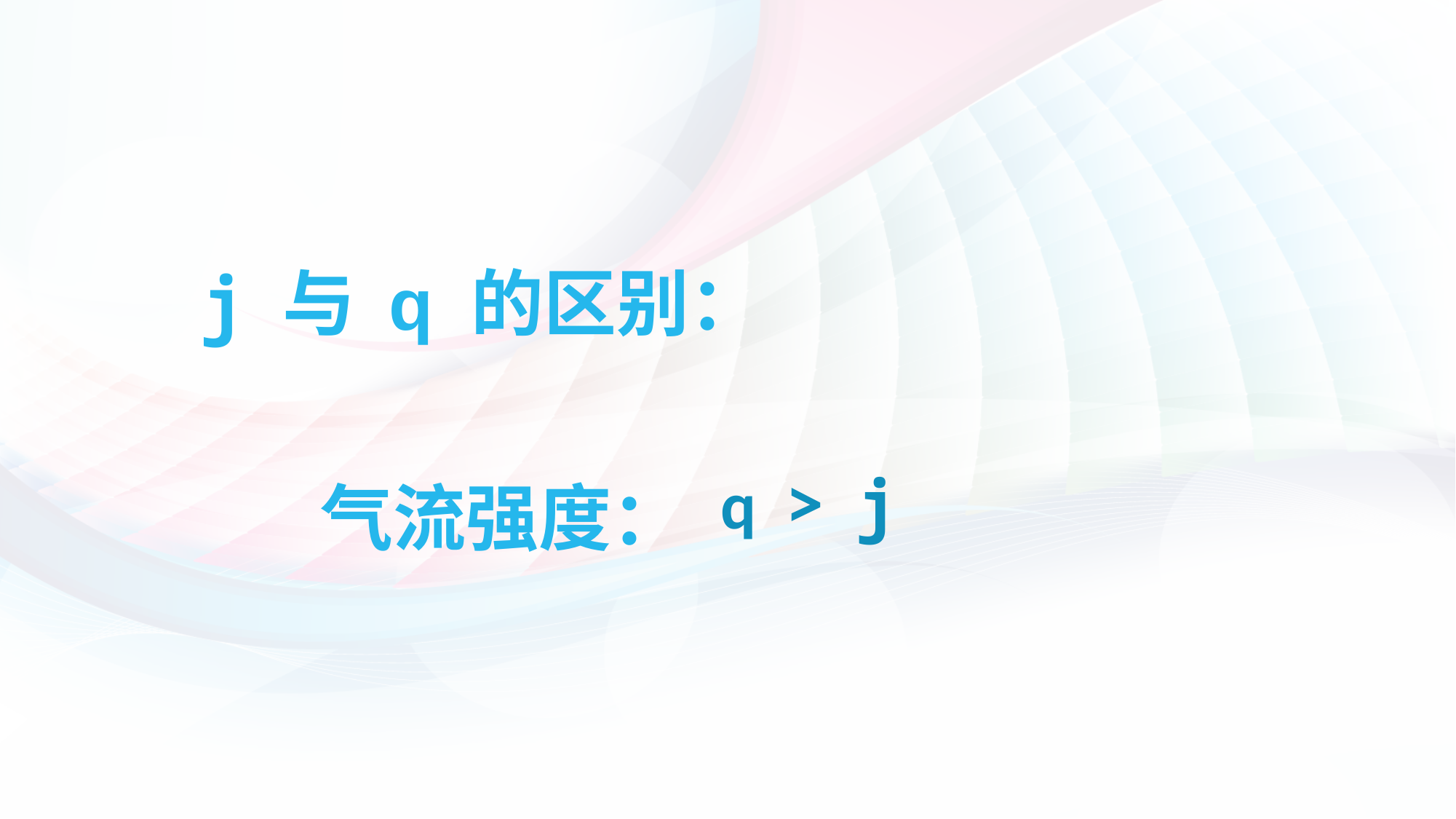

j 与 q 的区别：

        气流强度：
q  >  j